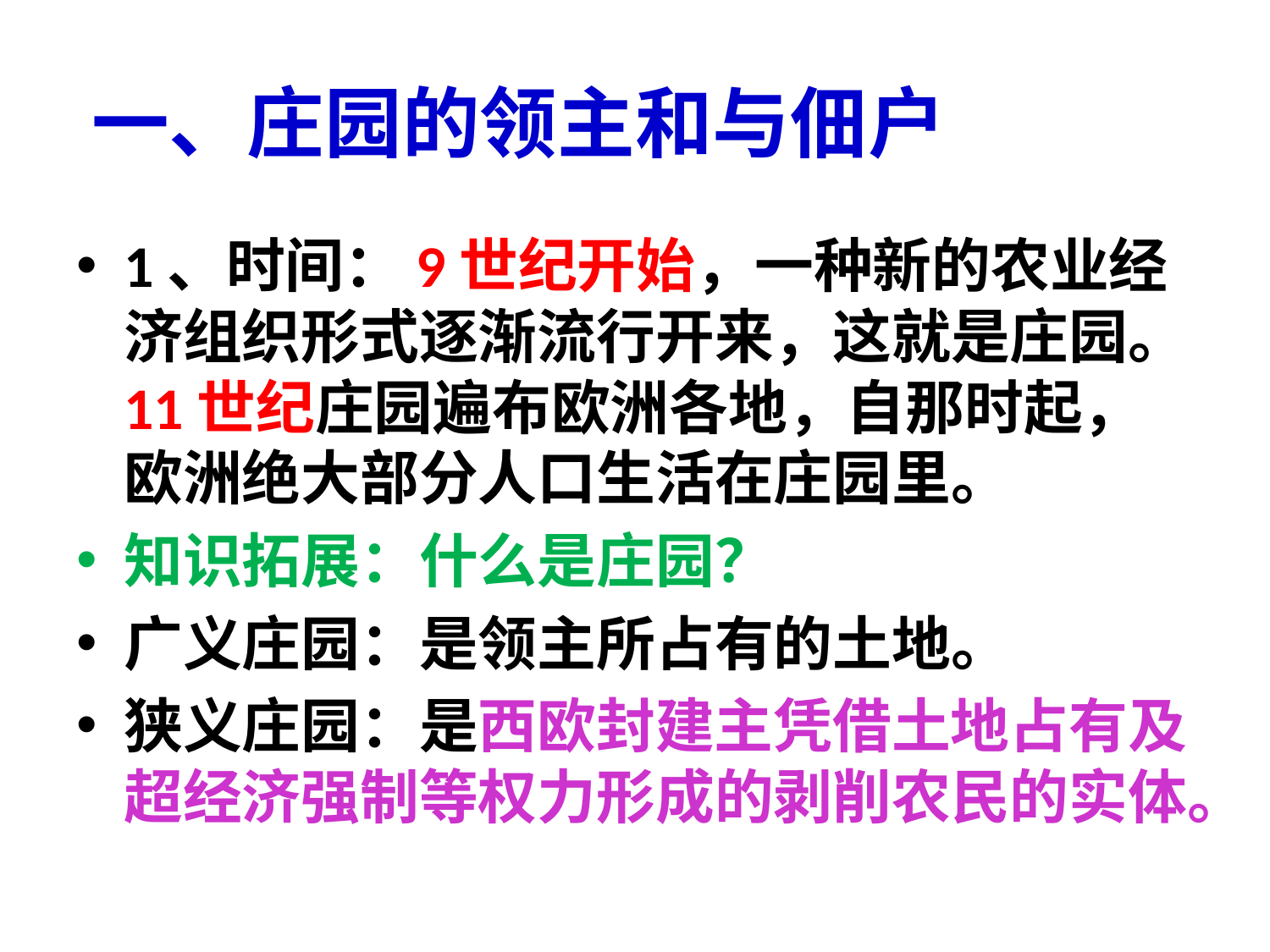

# 一、庄园的领主和与佃户
1、时间：9世纪开始，一种新的农业经济组织形式逐渐流行开来，这就是庄园。11世纪庄园遍布欧洲各地，自那时起，欧洲绝大部分人口生活在庄园里。
知识拓展：什么是庄园？
广义庄园：是领主所占有的土地。
狭义庄园：是西欧封建主凭借土地占有及超经济强制等权力形成的剥削农民的实体。